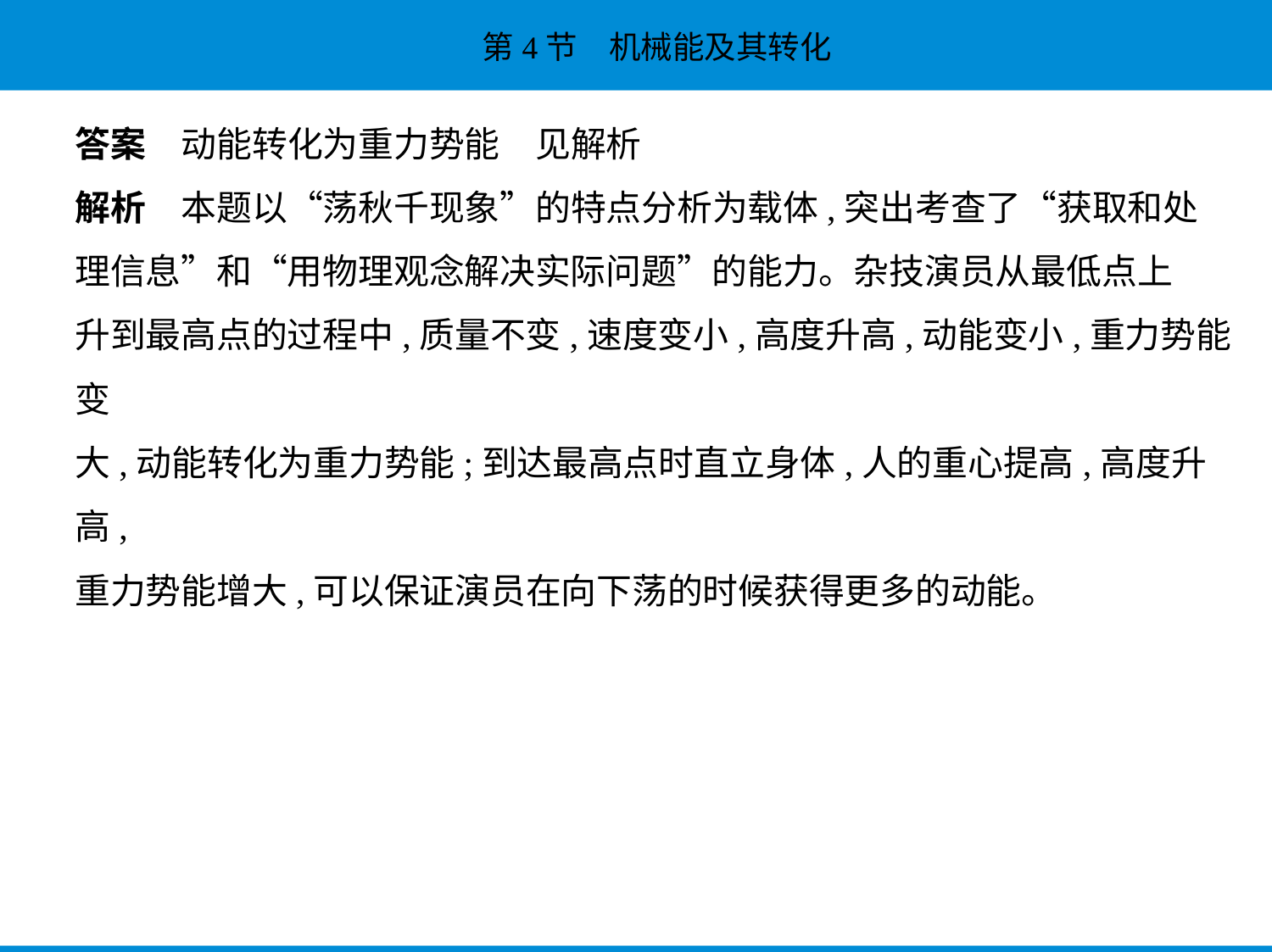

答案　动能转化为重力势能　见解析
解析　本题以“荡秋千现象”的特点分析为载体,突出考查了“获取和处
理信息”和“用物理观念解决实际问题”的能力。杂技演员从最低点上
升到最高点的过程中,质量不变,速度变小,高度升高,动能变小,重力势能变
大,动能转化为重力势能;到达最高点时直立身体,人的重心提高,高度升高,
重力势能增大,可以保证演员在向下荡的时候获得更多的动能。